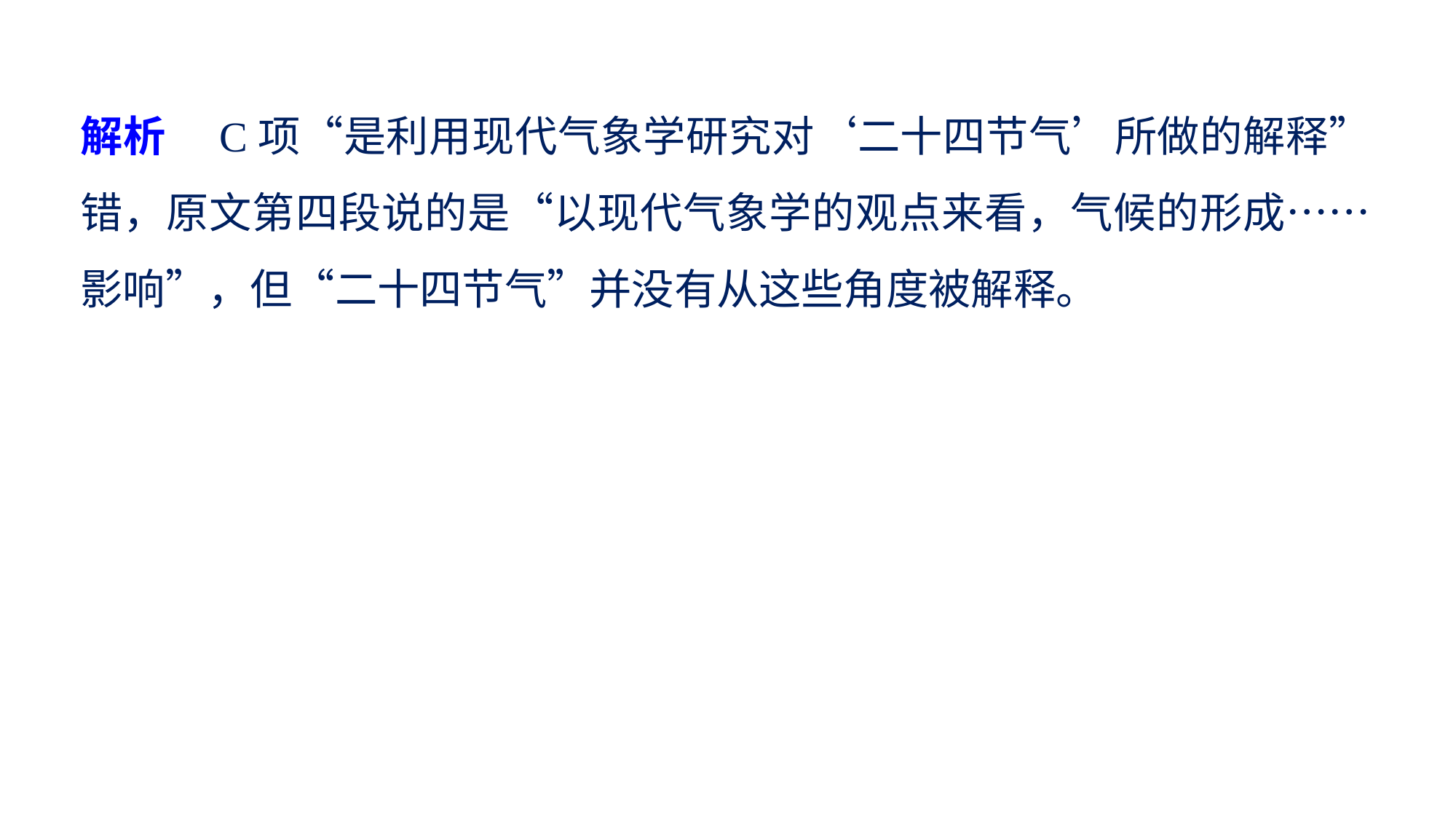

解析　C项“是利用现代气象学研究对‘二十四节气’所做的解释”错，原文第四段说的是“以现代气象学的观点来看，气候的形成……影响”，但“二十四节气”并没有从这些角度被解释。